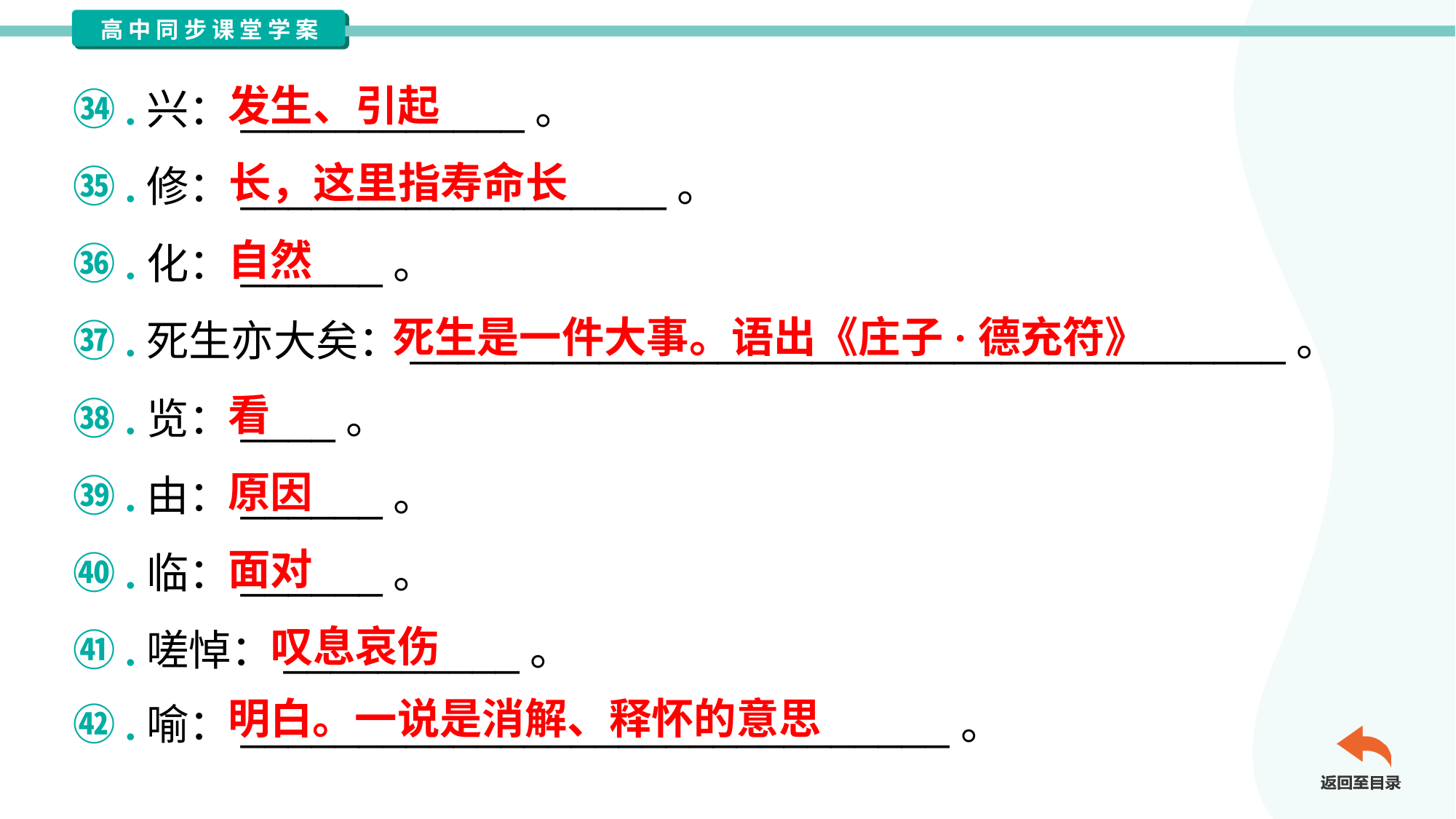

发生、引起
㉞.兴：____________。
㉟.修：__________________。
㊱.化：______。
㊲.死生亦大矣：_____________________________________。
㊳.览：____。
㊴.由：______。
㊵.临：______。
㊶.嗟悼：__________。
㊷.喻：______________________________。
长，这里指寿命长
自然
死生是一件大事。语出《庄子·德充符》
看
原因
面对
叹息哀伤
明白。一说是消解、释怀的意思